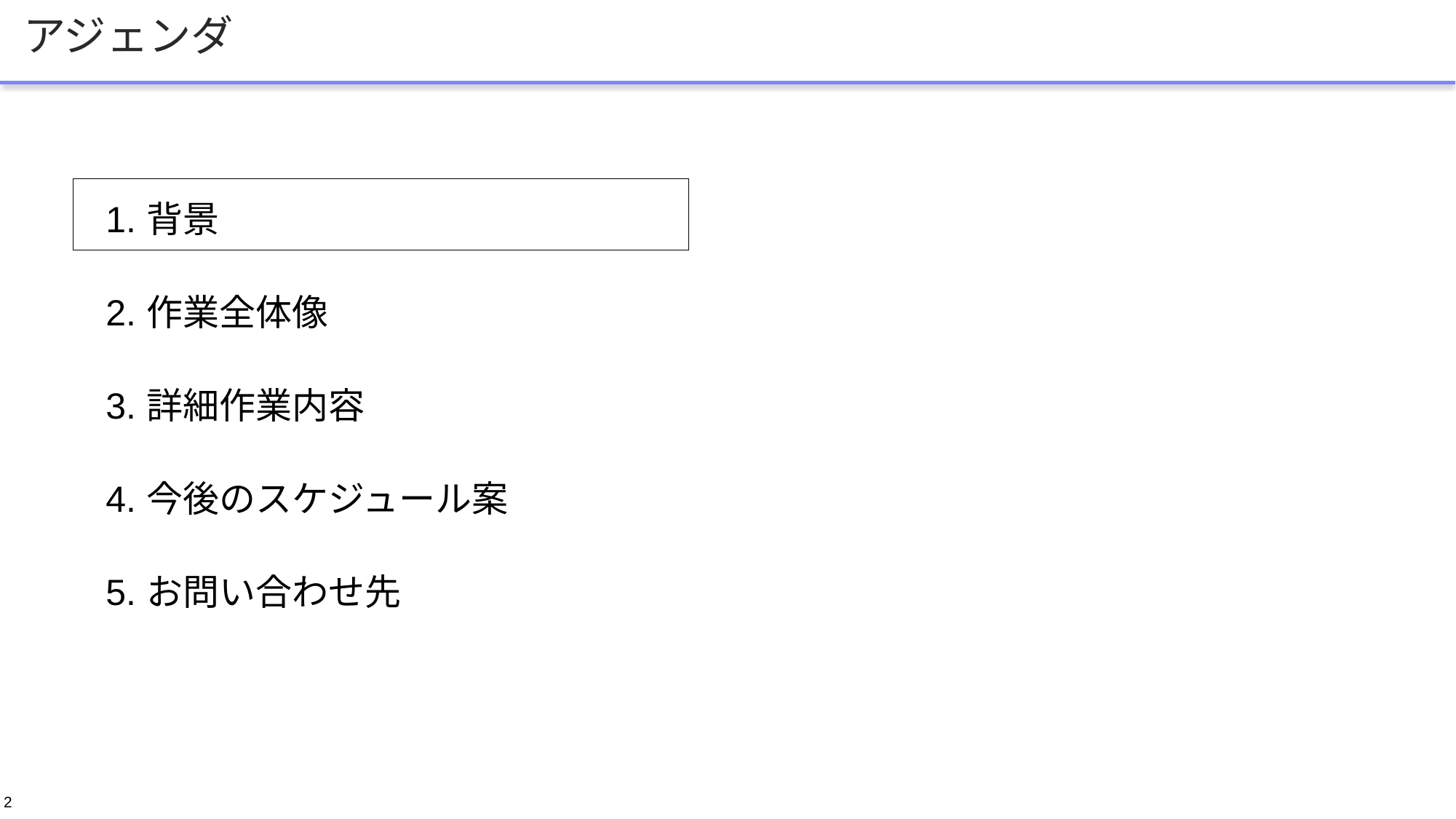

# アジェンダ

背景

作業全体像

詳細作業内容

今後のスケジュール案

お問い合わせ先